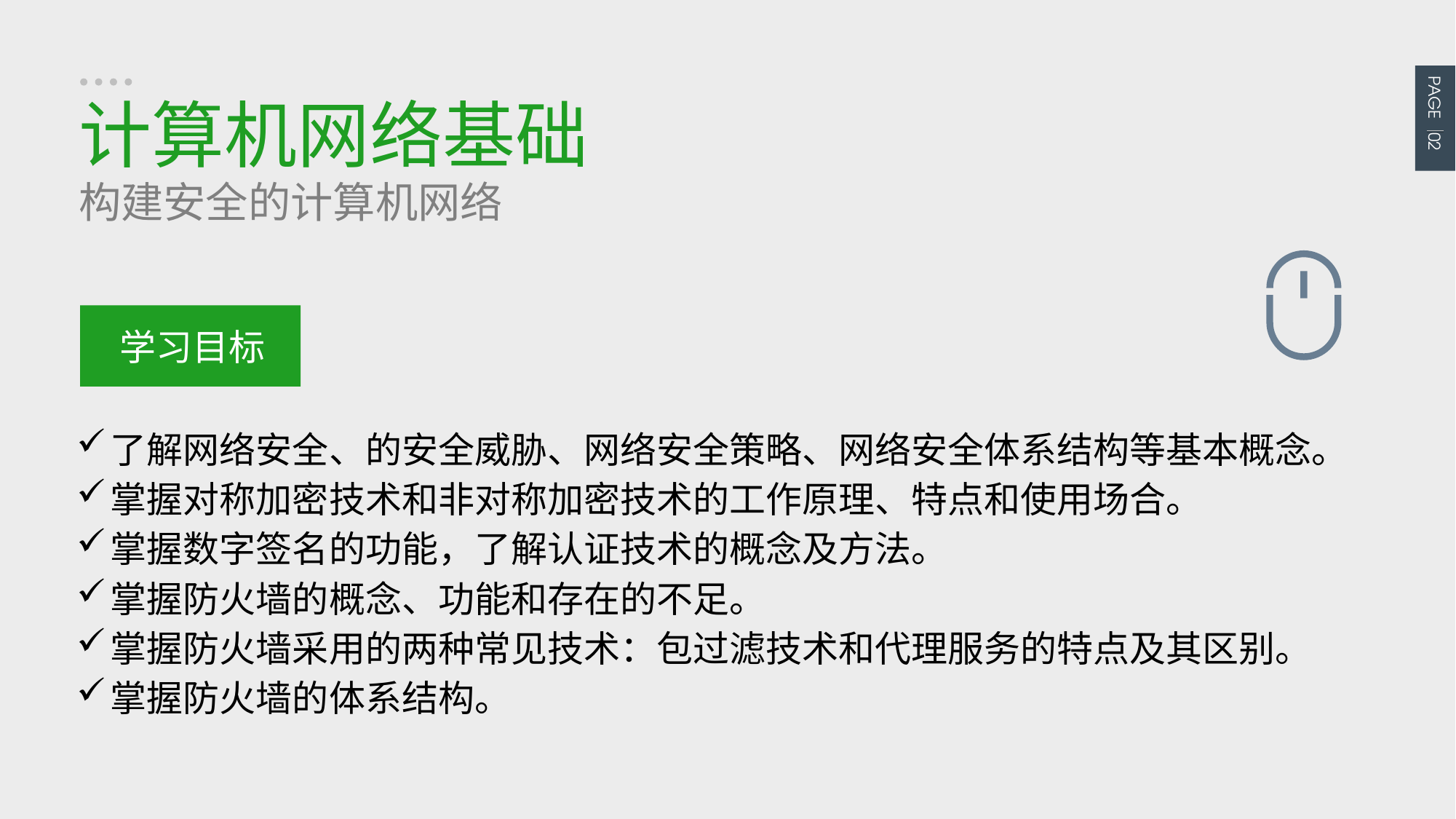

PAGE   02
计算机网络基础
构建安全的计算机网络

学习目标
了解网络安全、的安全威胁、网络安全策略、网络安全体系结构等基本概念。
掌握对称加密技术和非对称加密技术的工作原理、特点和使用场合。
掌握数字签名的功能，了解认证技术的概念及方法。
掌握防火墙的概念、功能和存在的不足。
掌握防火墙采用的两种常见技术：包过滤技术和代理服务的特点及其区别。
掌握防火墙的体系结构。